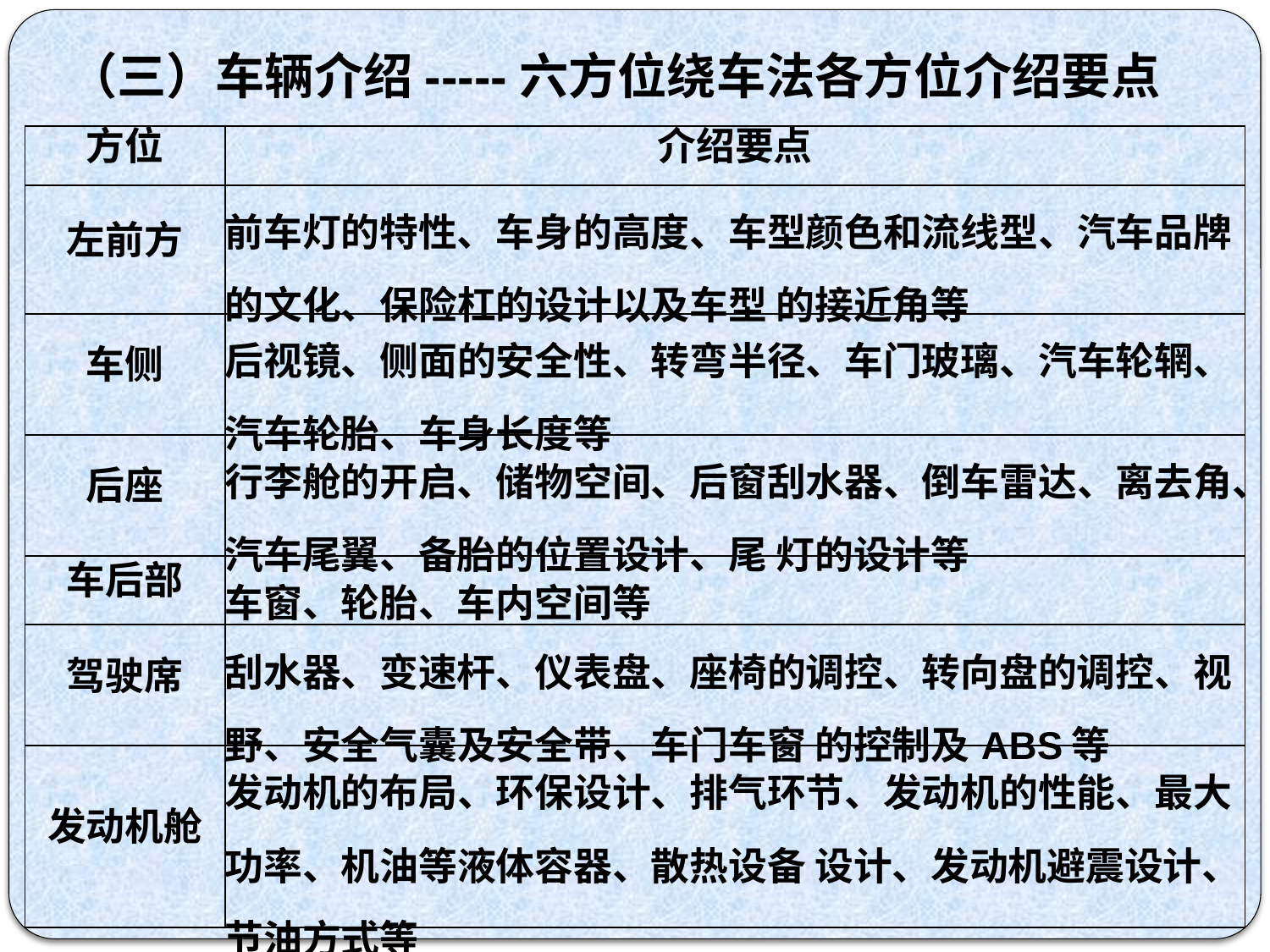

（三）车辆介绍-----六方位绕车法各方位介绍要点
| 方位 | 介绍要点 |
| --- | --- |
| 左前方 | 前车灯的特性、车身的高度、车型颜色和流线型、汽车品牌的文化、保险杠的设计以及车型 的接近角等 |
| 车侧 | 后视镜、侧面的安全性、转弯半径、车门玻璃、汽车轮辋、汽车轮胎、车身长度等 |
| 后座 | 行李舱的开启、储物空间、后窗刮水器、倒车雷达、离去角、汽车尾翼、备胎的位置设计、尾 灯的设计等 |
| 车后部 | 车窗、轮胎、车内空间等 |
| 驾驶席 | 刮水器、变速杆、仪表盘、座椅的调控、转向盘的调控、视野、安全气囊及安全带、车门车窗 的控制及ABS等 |
| 发动机舱 | 发动机的布局、环保设计、排气环节、发动机的性能、最大功率、机油等液体容器、散热设备 设计、发动机避震设计、节油方式等 |